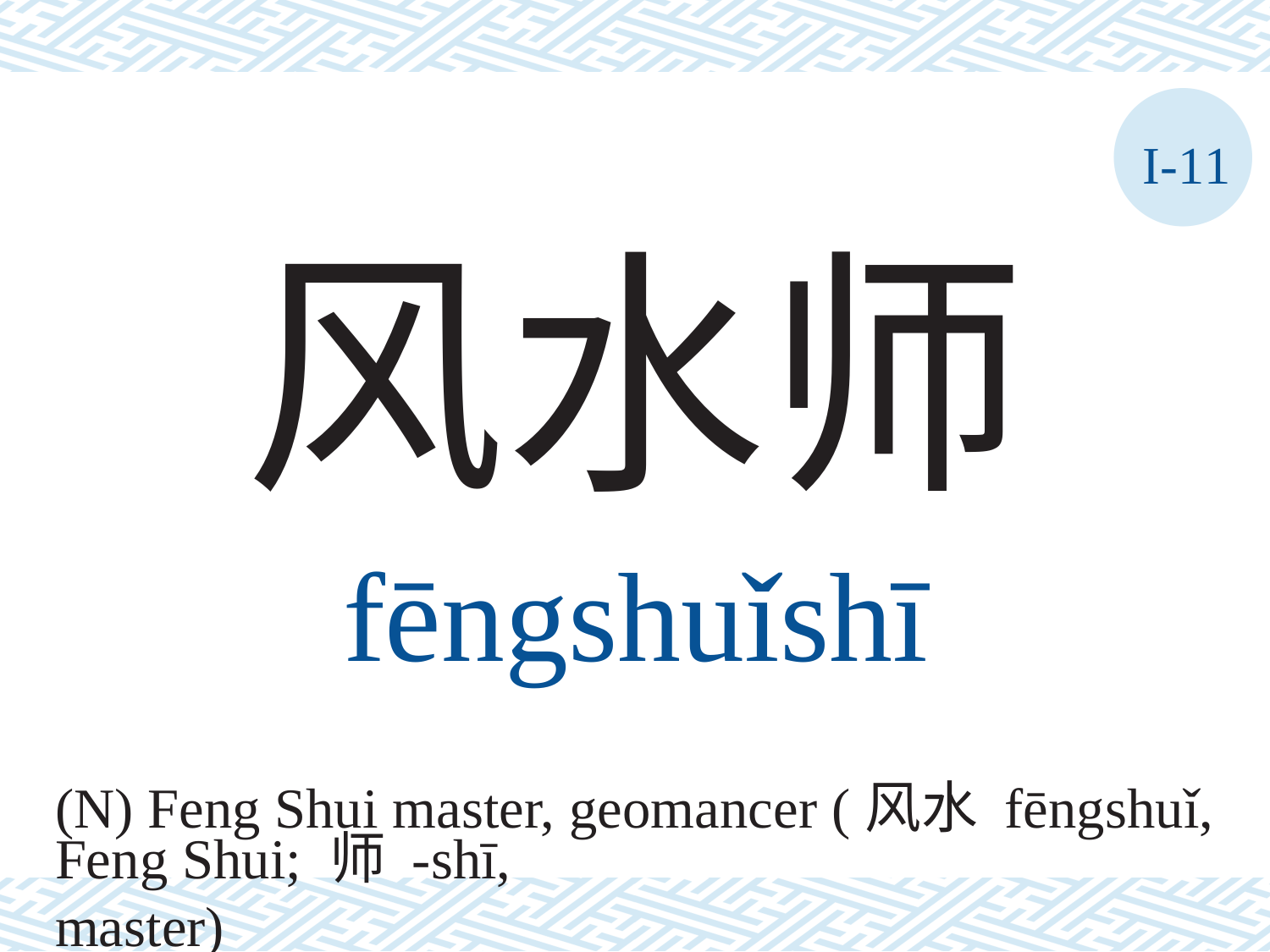

I-11
风水师
fēngshuǐshī
(N) Feng Shui master, geomancer (风水 fēngshuǐ,
Feng Shui; 师 -shī, master)